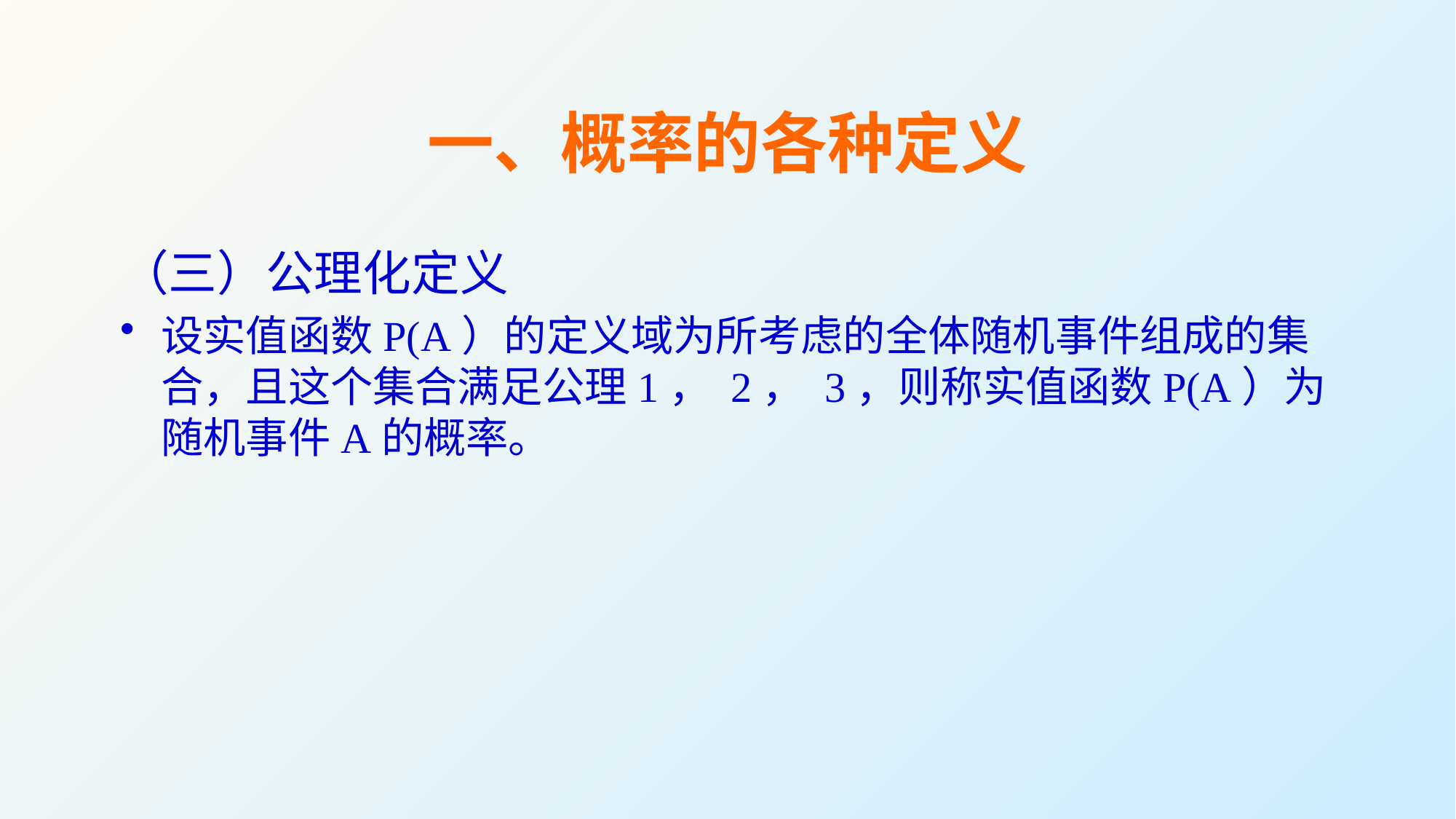

# 一、概率的各种定义
（三）公理化定义
设实值函数P(A）的定义域为所考虑的全体随机事件组成的集合，且这个集合满足公理1， 2， 3，则称实值函数P(A）为随机事件A的概率。